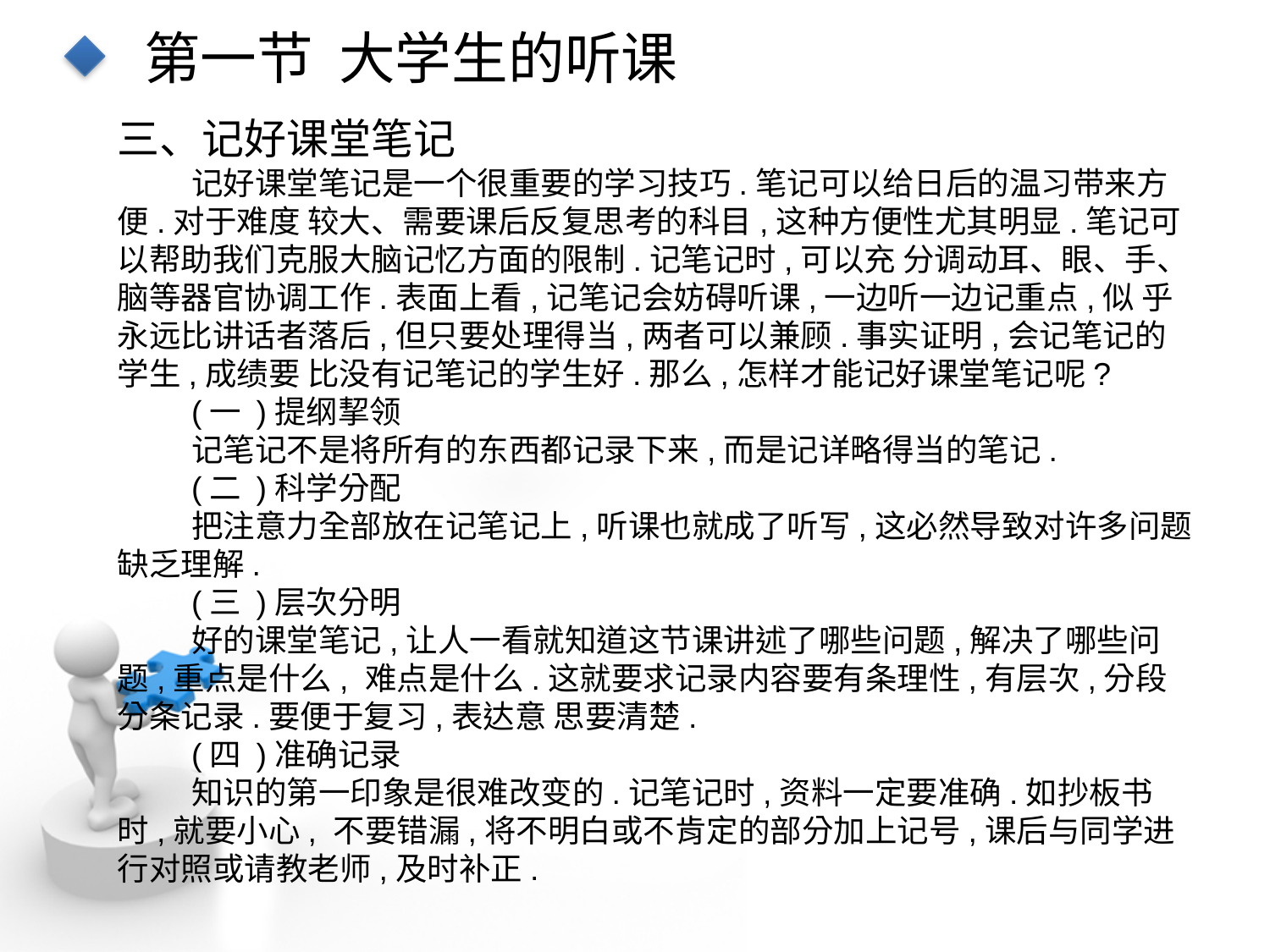

第一节  大学生的听课

三、记好课堂笔记
记好课堂笔记是一个很重要的学习技巧.笔记可以给日后的温习带来方便.对于难度 较大、需要课后反复思考的科目,这种方便性尤其明显.笔记可以帮助我们克服大脑记忆方面的限制.记笔记时,可以充 分调动耳、眼、手、脑等器官协调工作.表面上看,记笔记会妨碍听课,一边听一边记重点,似 乎永远比讲话者落后,但只要处理得当,两者可以兼顾.事实证明,会记笔记的学生,成绩要 比没有记笔记的学生好.那么,怎样才能记好课堂笔记呢?
(一 )提纲挈领
记笔记不是将所有的东西都记录下来,而是记详略得当的笔记.
(二 )科学分配
把注意力全部放在记笔记上,听课也就成了听写,这必然导致对许多问题缺乏理解.
(三 )层次分明
好的课堂笔记,让人一看就知道这节课讲述了哪些问题,解决了哪些问题,重点是什么, 难点是什么.这就要求记录内容要有条理性,有层次,分段分条记录.要便于复习,表达意 思要清楚.
(四 )准确记录
知识的第一印象是很难改变的.记笔记时,资料一定要准确.如抄板书时,就要小心, 不要错漏,将不明白或不肯定的部分加上记号,课后与同学进行对照或请教老师,及时补正.
点击添加文本
点击添加文本
点击添加文本
点击添加文本